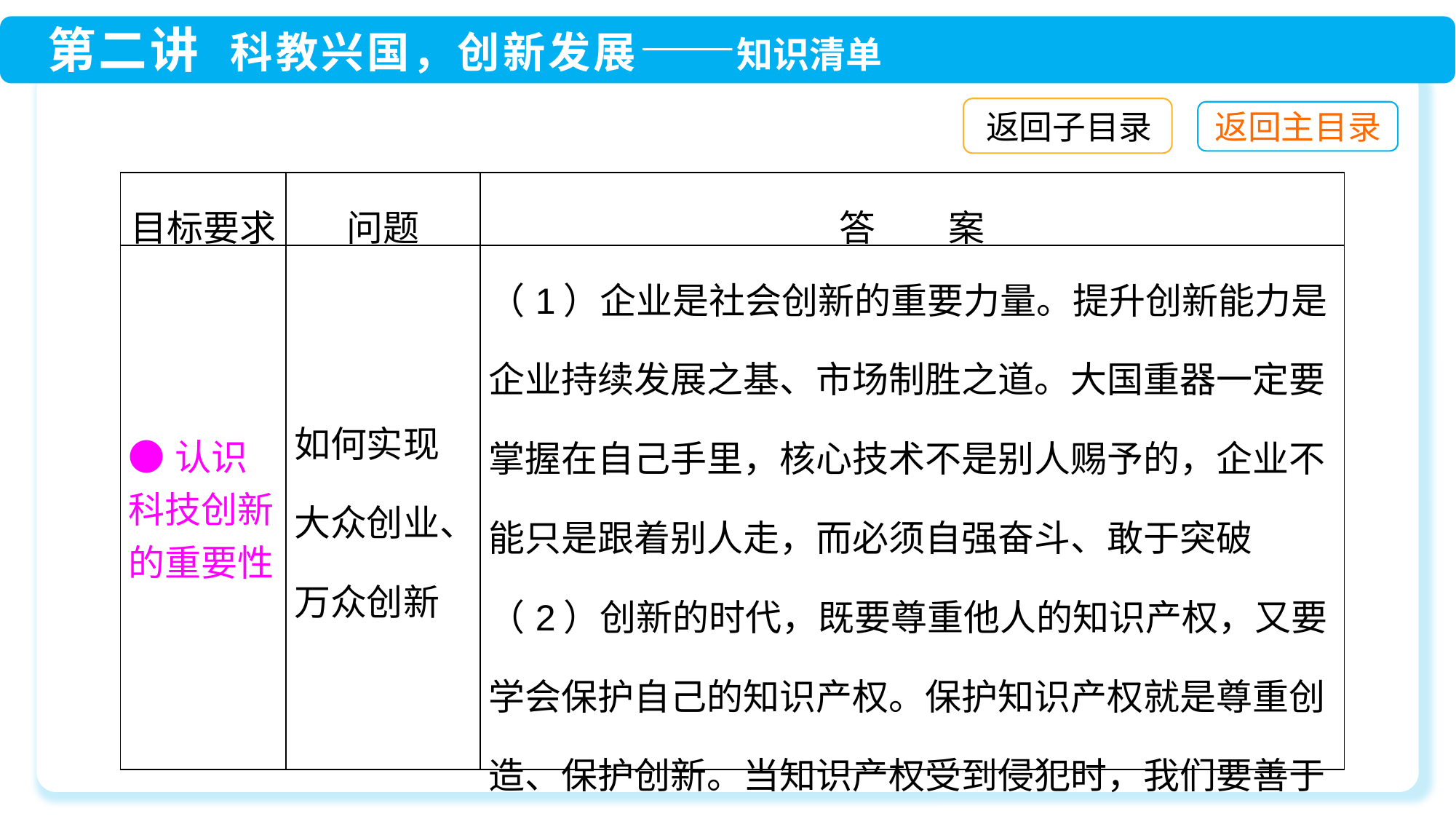

返回子目录
| 目标要求 | 问题 | 答　　案 |
| --- | --- | --- |
| ●认识科技创新的重要性 | 如何实现大众创业、万众创新 | （1）企业是社会创新的重要力量。提升创新能力是企业持续发展之基、市场制胜之道。大国重器一定要掌握在自己手里，核心技术不是别人赐予的，企业不能只是跟着别人走，而必须自强奋斗、敢于突破 （2）创新的时代，既要尊重他人的知识产权，又要学会保护自己的知识产权。保护知识产权就是尊重创造、保护创新。当知识产权受到侵犯时，我们要善于运用法律维护自己的权益 |